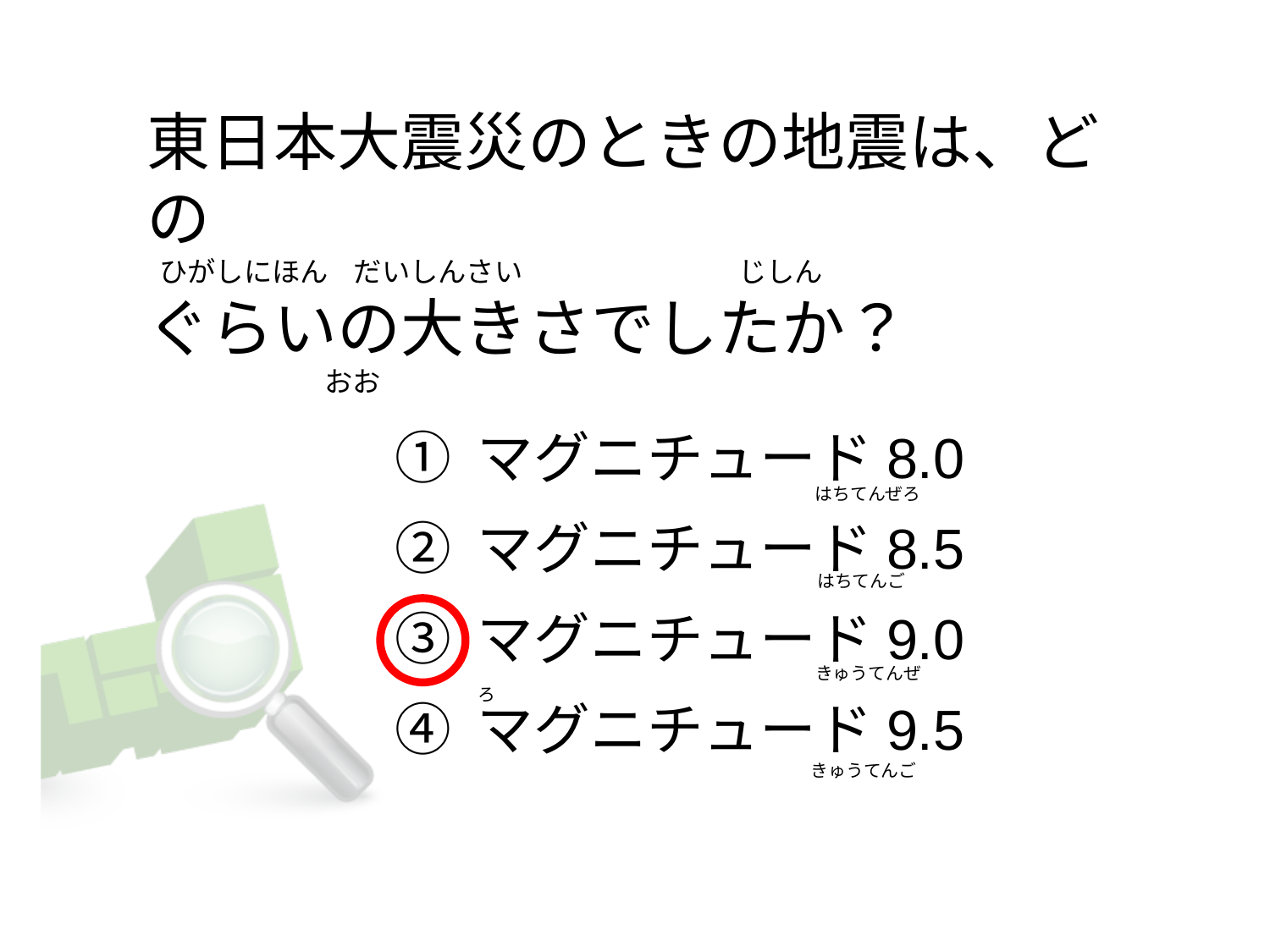

# 東日本大震災のときの地震は、どの   ひがしにほん    だいしんさい                                  じしん ぐらいの大きさでしたか？                                 おお
① マグニチュード8.0
② マグニチュード8.5
③ マグニチュード9.0
④ マグニチュード9.5
                                                                                   はちてんぜろ
                                                                                   はちてんご

                                                                                   きゅうてんぜろ
                                                                                   きゅうてんご